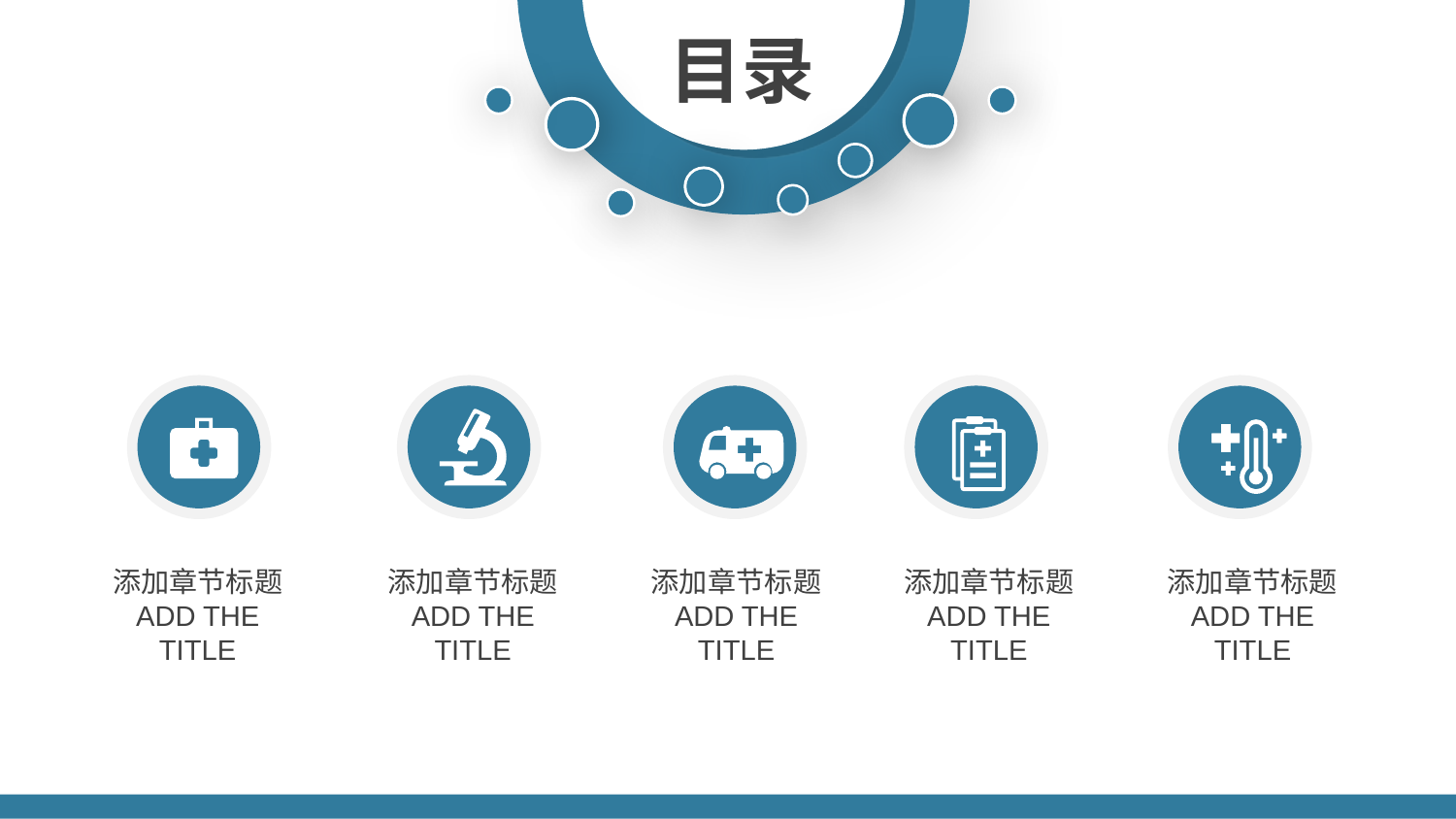

目录

添加章节标题
ADD THE TITLE
添加章节标题
ADD THE TITLE
添加章节标题
ADD THE TITLE
添加章节标题
ADD THE TITLE
添加章节标题
ADD THE TITLE